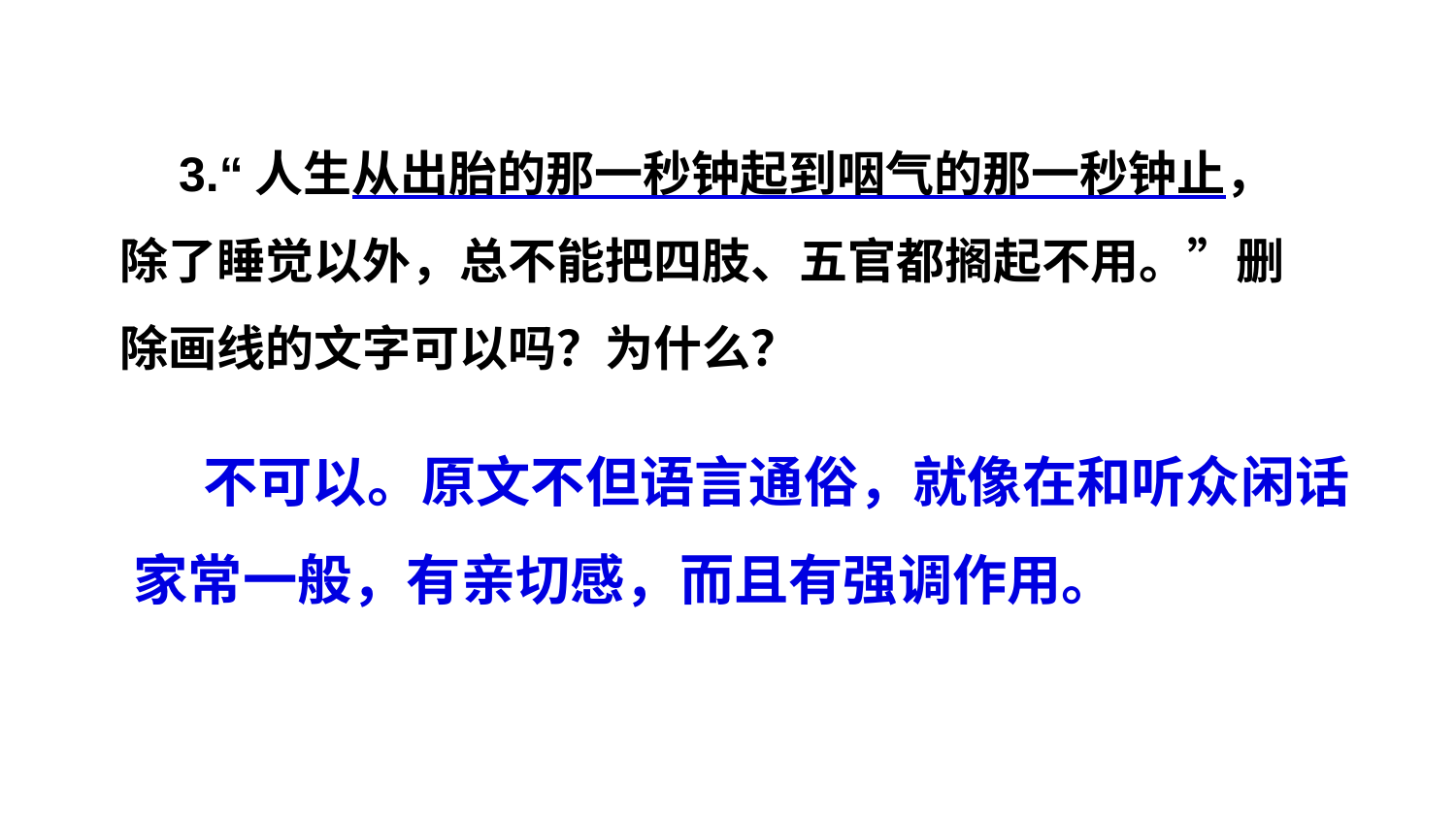

3.“人生从出胎的那一秒钟起到咽气的那一秒钟止，除了睡觉以外，总不能把四肢、五官都搁起不用。”删除画线的文字可以吗？为什么？
  不可以。原文不但语言通俗，就像在和听众闲话家常一般，有亲切感，而且有强调作用。